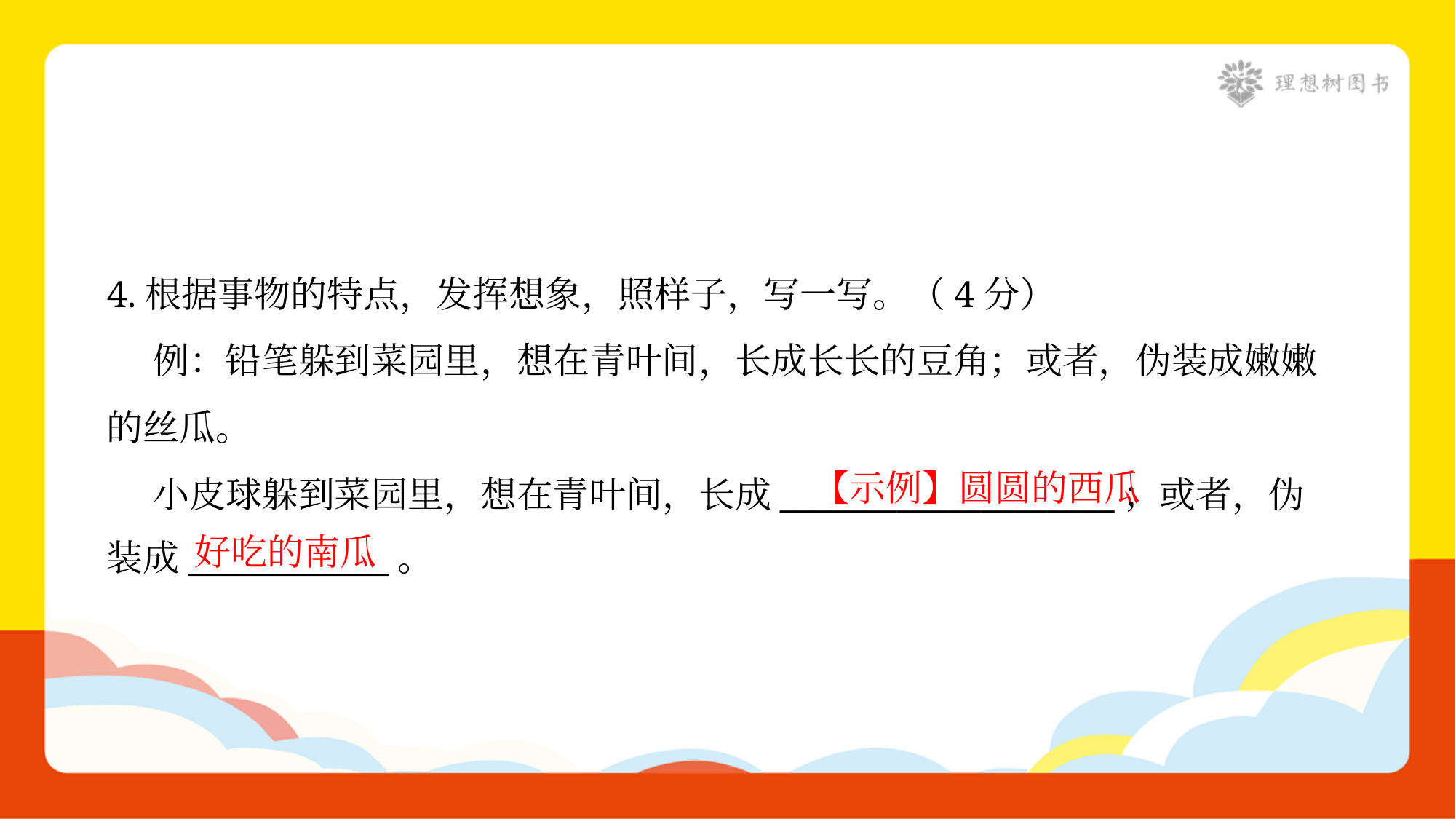

4.根据事物的特点，发挥想象，照样子，写一写。（4分）
    例：铅笔躲到菜园里，想在青叶间，长成长长的豆角；或者，伪装成嫩嫩
的丝瓜。
    小皮球躲到菜园里，想在青叶间，长成____________________；或者，伪
装成____________。
【示例】圆圆的西瓜
好吃的南瓜